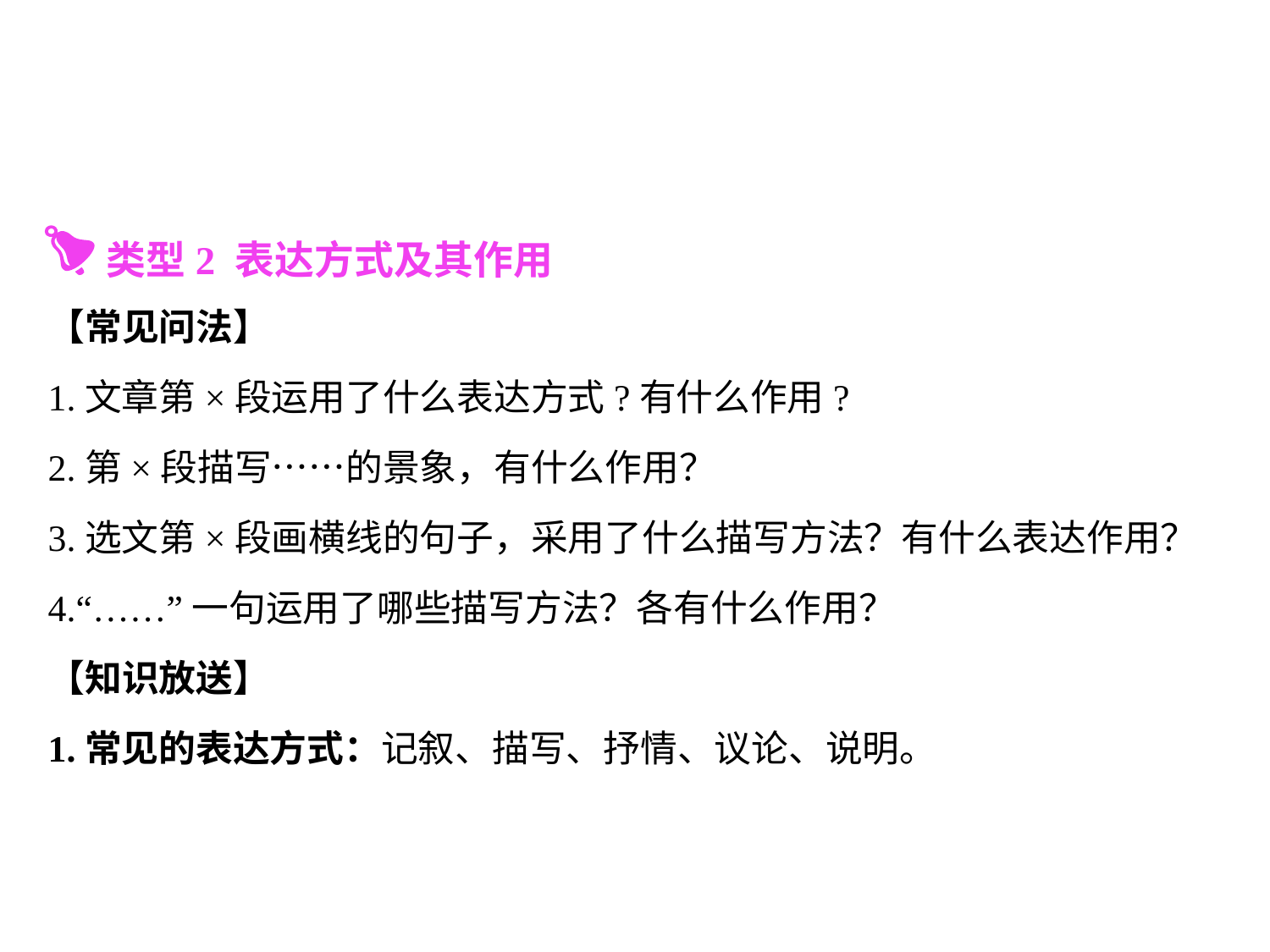

类型2 表达方式及其作用

【常见问法】
1.文章第×段运用了什么表达方式?有什么作用?
2.第×段描写……的景象，有什么作用？
3.选文第×段画横线的句子，采用了什么描写方法？有什么表达作用？
4.“……”一句运用了哪些描写方法？各有什么作用？
【知识放送】
1.常见的表达方式：记叙、描写、抒情、议论、说明。